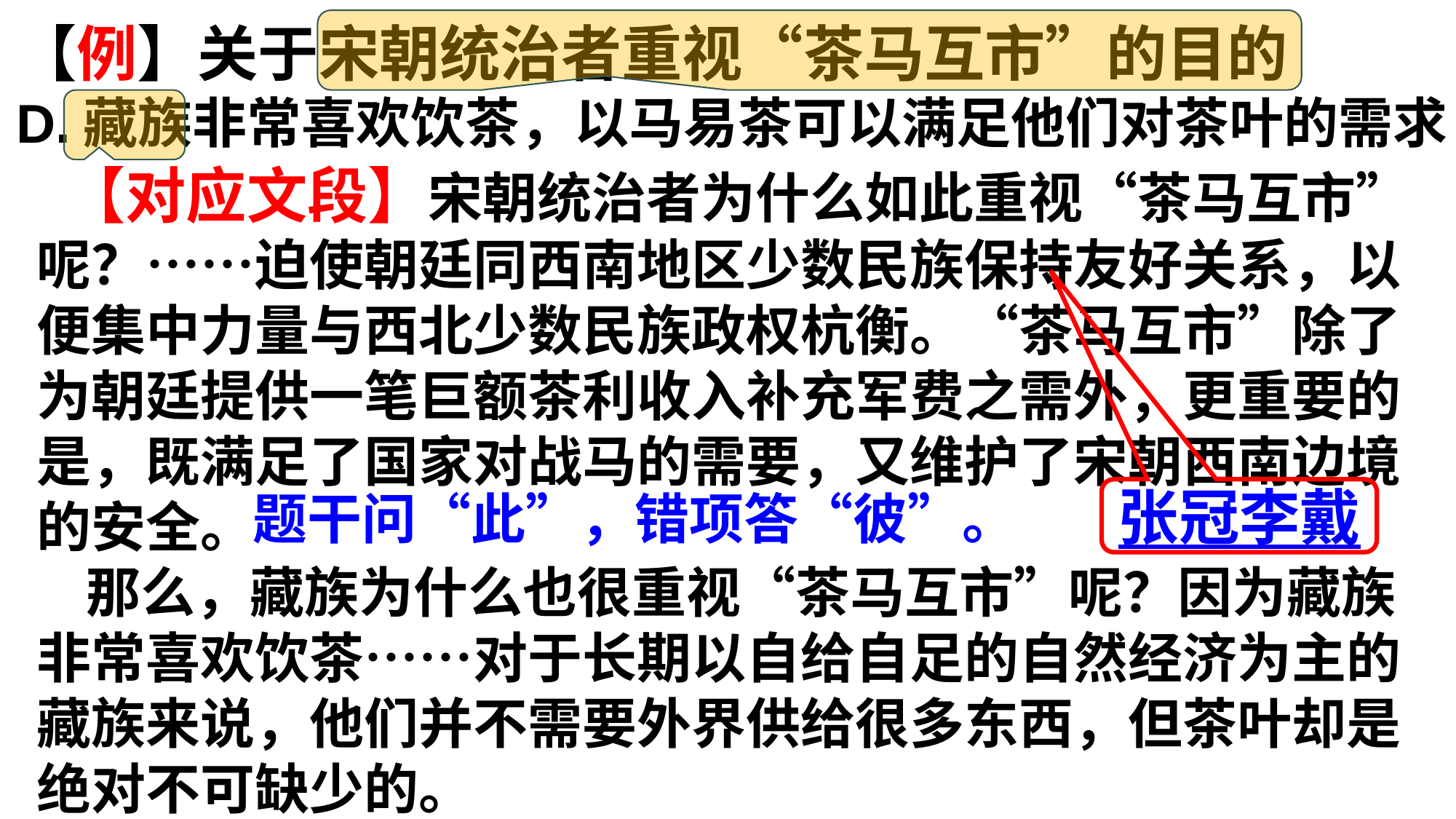

【例】关于宋朝统治者重视“茶马互市”的目的
D.藏族非常喜欢饮茶，以马易茶可以满足他们对茶叶的需求

 【对应文段】宋朝统治者为什么如此重视“茶马互市”呢？……迫使朝廷同西南地区少数民族保持友好关系，以便集中力量与西北少数民族政权杭衡。“茶马互市”除了为朝廷提供一笔巨额茶利收入补充军费之需外，更重要的是，既满足了国家对战马的需要，又维护了宋朝西南边境的安全。
    那么，藏族为什么也很重视“茶马互市”呢？因为藏族非常喜欢饮茶……对于长期以自给自足的自然经济为主的藏族来说，他们并不需要外界供给很多东西，但茶叶却是绝对不可缺少的。
题干问“此”，错项答“彼”。
张冠李戴